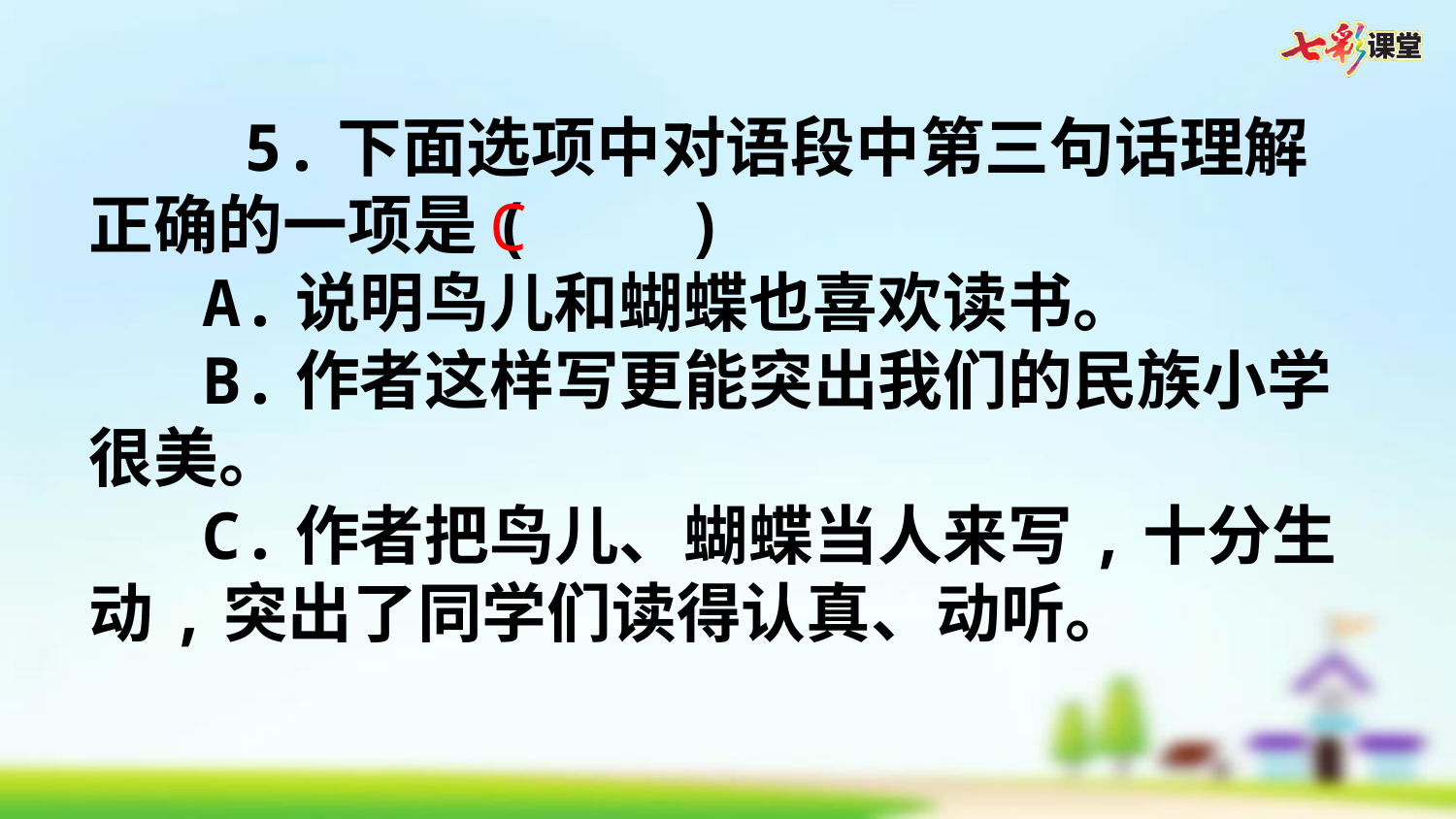

5.下面选项中对语段中第三句话理解正确的一项是(    )
A.说明鸟儿和蝴蝶也喜欢读书。
B.作者这样写更能突出我们的民族小学很美。
C.作者把鸟儿、蝴蝶当人来写,十分生动,突出了同学们读得认真、动听。
C